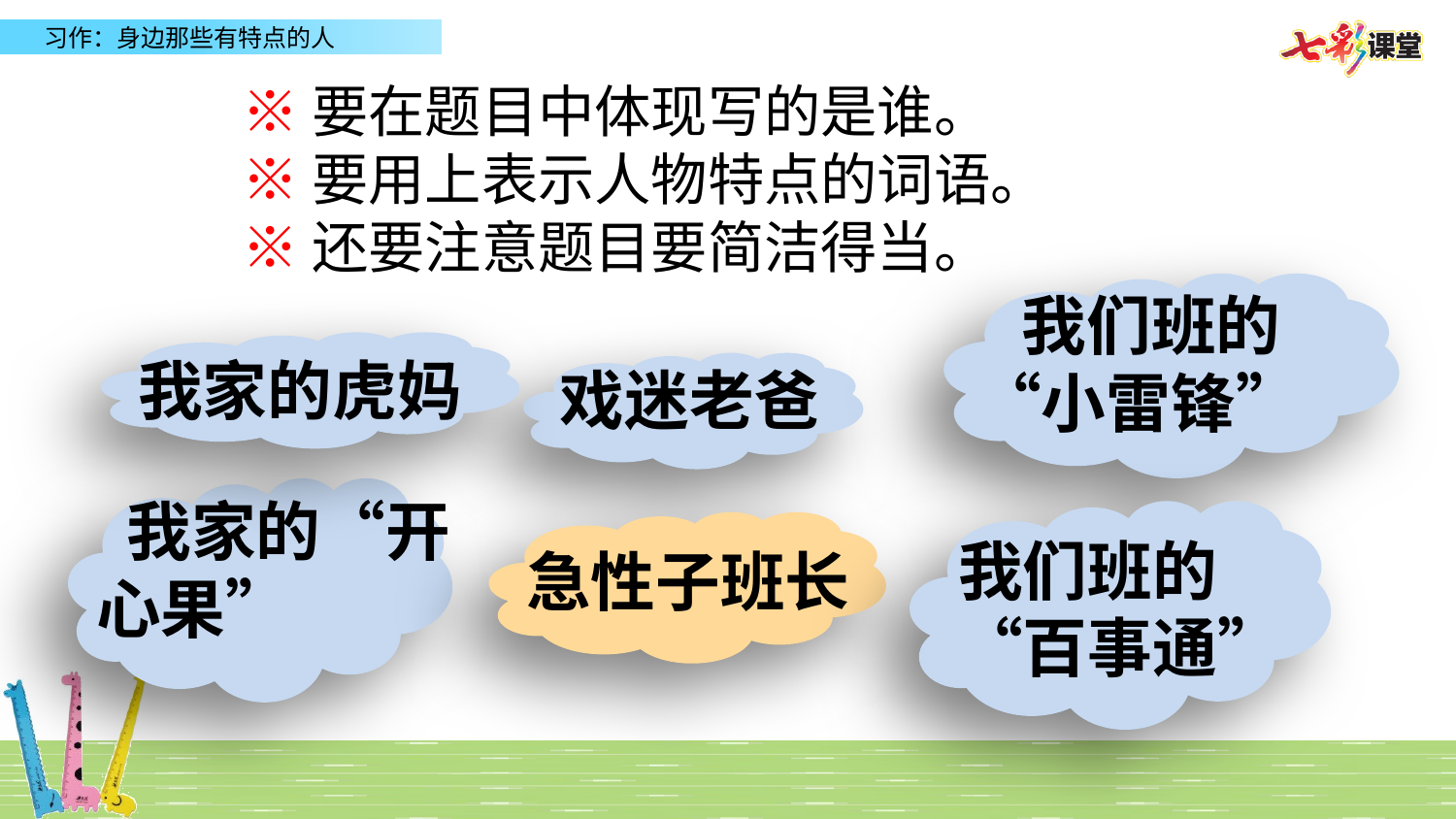

※要在题目中体现写的是谁。
※要用上表示人物特点的词语。
※还要注意题目要简洁得当。

  我们班的“小雷锋”

我家的虎妈

戏迷老爸

 我家的“开心果”

我们班的“百事通”

急性子班长